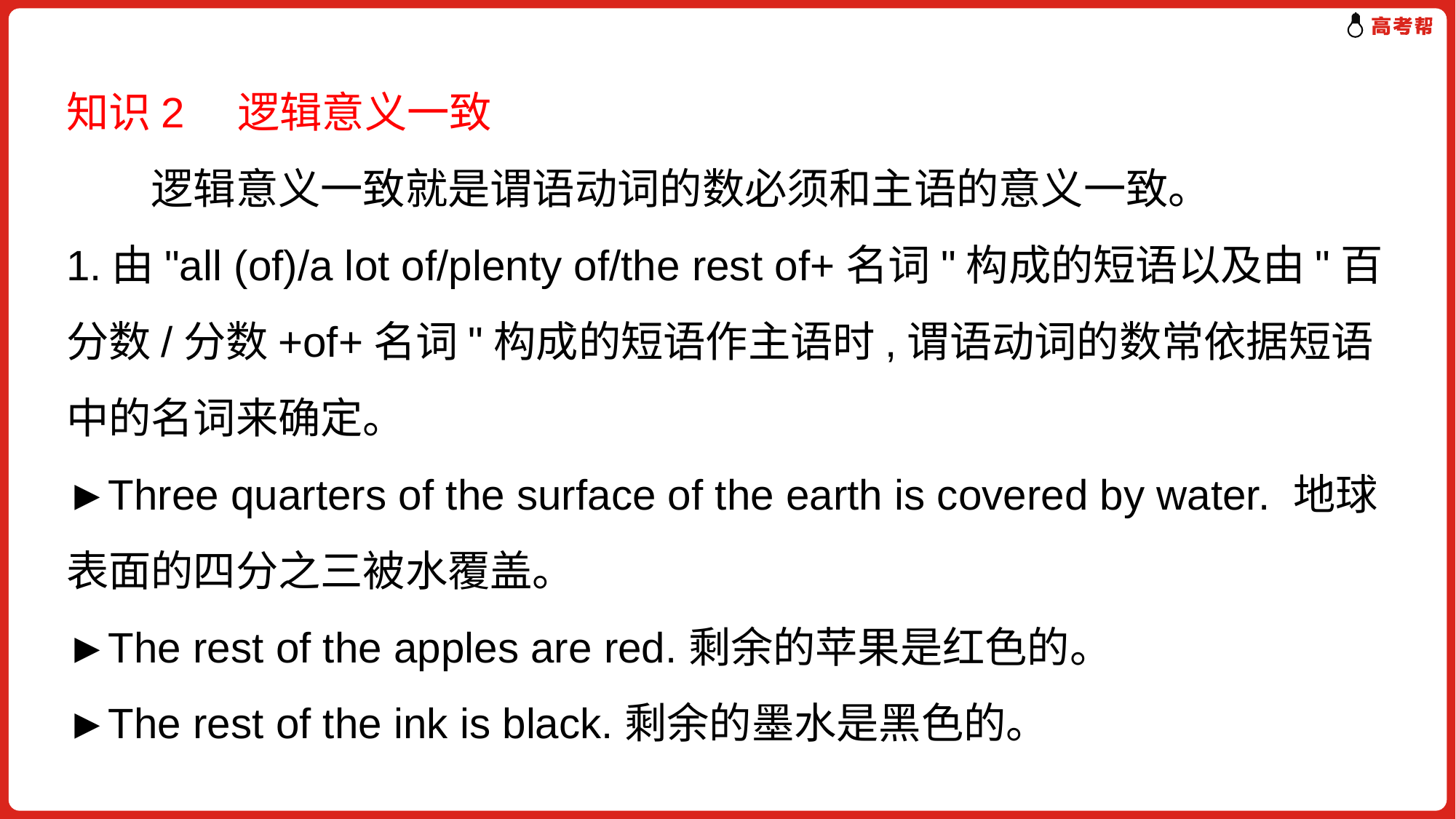

知识2　逻辑意义一致
　　逻辑意义一致就是谓语动词的数必须和主语的意义一致。
1.由"all (of)/a lot of/plenty of/the rest of+名词"构成的短语以及由"百分数/分数+of+名词"构成的短语作主语时,谓语动词的数常依据短语中的名词来确定。
►Three quarters of the surface of the earth is covered by water. 地球表面的四分之三被水覆盖。
►The rest of the apples are red.剩余的苹果是红色的。
►The rest of the ink is black.剩余的墨水是黑色的。